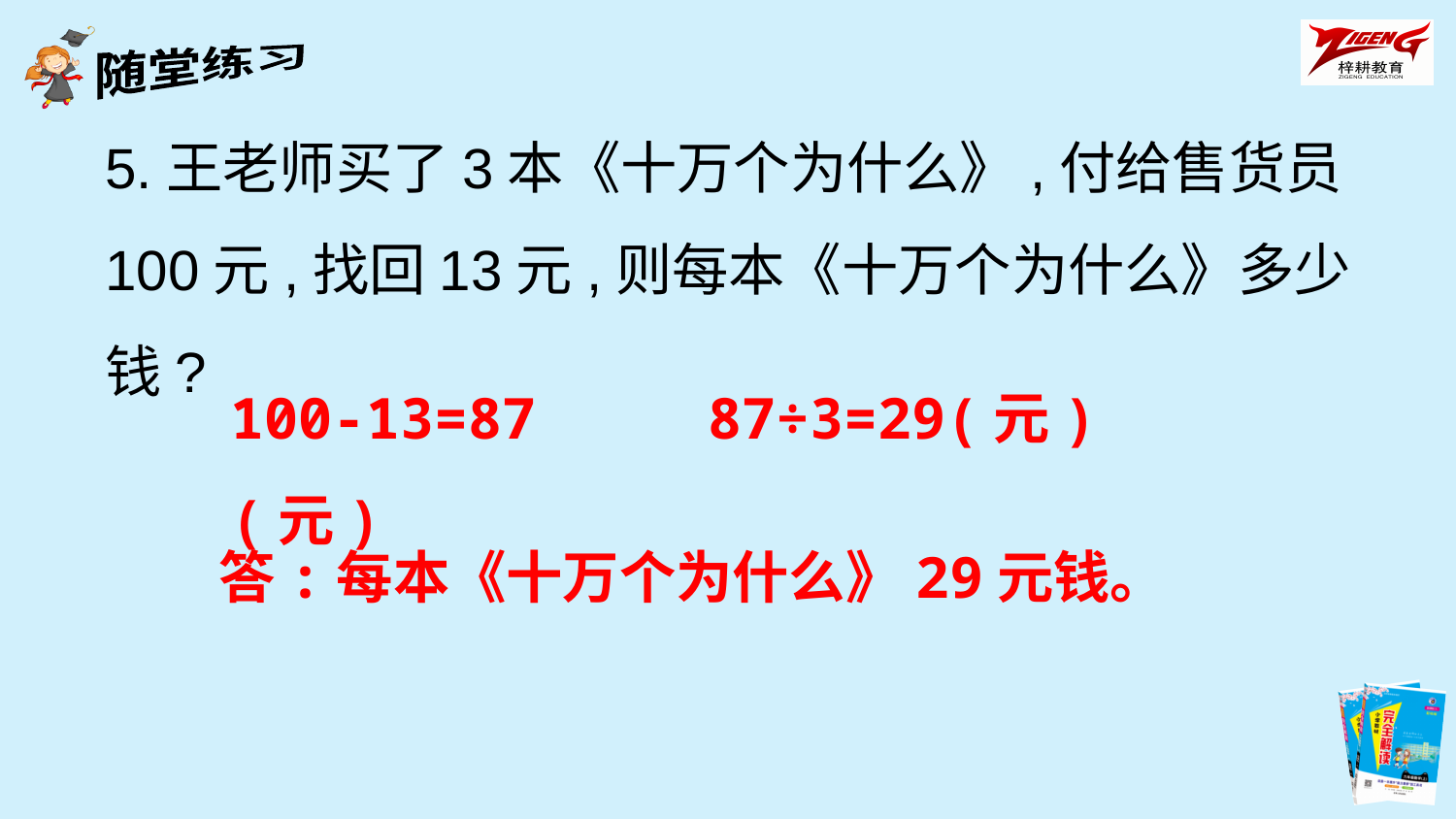

5.王老师买了3本《十万个为什么》,付给售货员100元,找回13元,则每本《十万个为什么》多少钱?
100-13=87(元)
87÷3=29(元)
答:每本《十万个为什么》29元钱。